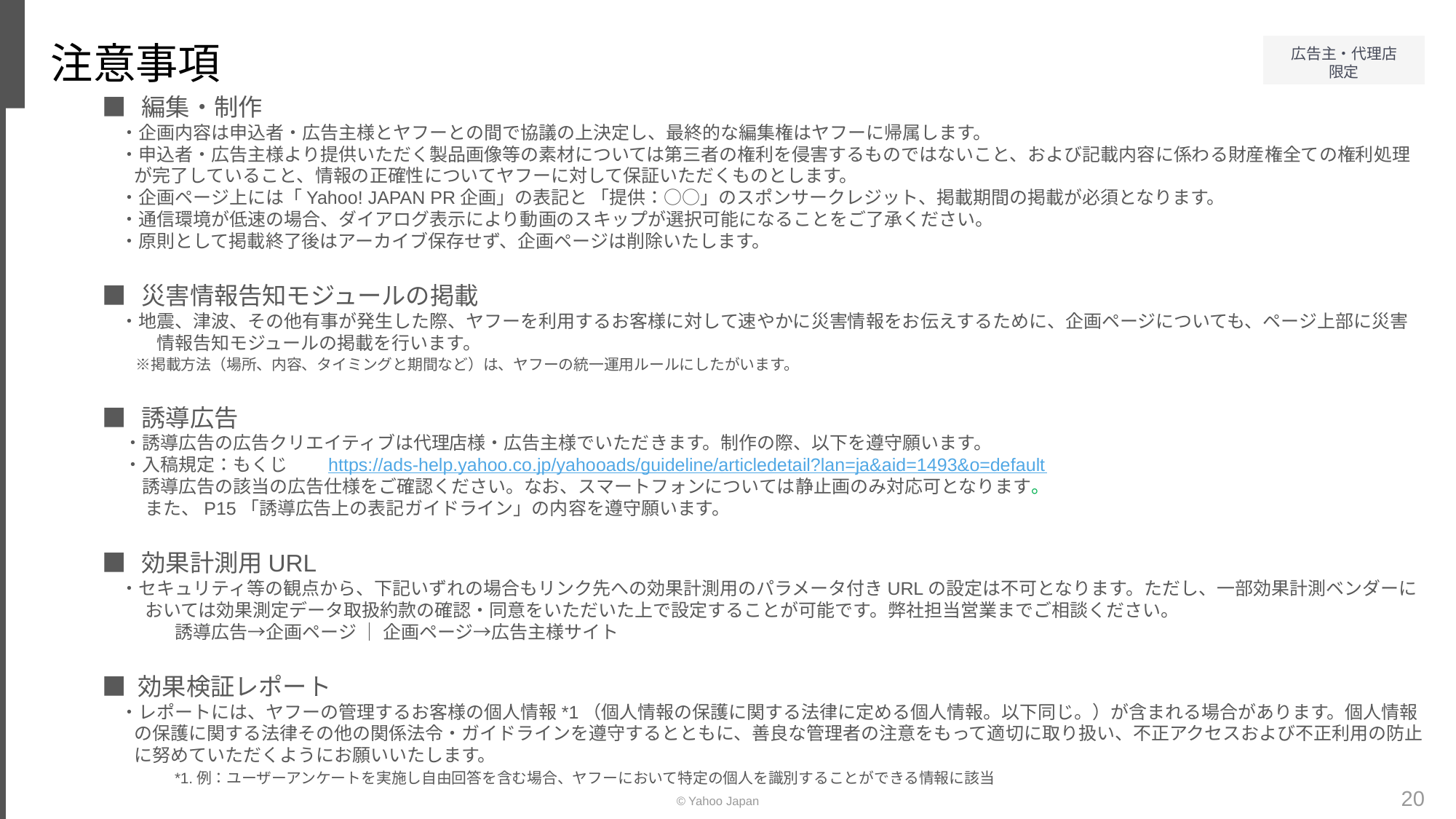

注意事項
■　編集・制作
　・企画内容は申込者・広告主様とヤフーとの間で協議の上決定し、最終的な編集権はヤフーに帰属します。
　・申込者・広告主様より提供いただく製品画像等の素材については第三者の権利を侵害するものではないこと、および記載内容に係わる財産権全ての権利処理が完了していること、情報の正確性についてヤフーに対して保証いただくものとします。
　・企画ページ上には「Yahoo! JAPAN PR企画」の表記と 「提供：○○」のスポンサークレジット、掲載期間の掲載が必須となります。
　・通信環境が低速の場合、ダイアログ表示により動画のスキップが選択可能になることをご了承ください。
　・原則として掲載終了後はアーカイブ保存せず、企画ページは削除いたします。

■　災害情報告知モジュールの掲載
　・地震、津波、その他有事が発生した際、ヤフーを利用するお客様に対して速やかに災害情報をお伝えするために、企画ページについても、ページ上部に災害情報告知モジュールの掲載を行います。
　　※掲載方法（場所、内容、タイミングと期間など）は、ヤフーの統一運用ルールにしたがいます。

■　誘導広告
・誘導広告の広告クリエイティブは代理店様・広告主様でいただきます。制作の際、以下を遵守願います。
・入稿規定：もくじ　　https://ads-help.yahoo.co.jp/yahooads/guideline/articledetail?lan=ja&aid=1493&o=default
　誘導広告の該当の広告仕様をご確認ください。なお、スマートフォンについては静止画のみ対応可となります。
また、P15「誘導広告上の表記ガイドライン」の内容を遵守願います。

■　効果計測用URL
　・セキュリティ等の観点から、下記いずれの場合もリンク先への効果計測用のパラメータ付きURLの設定は不可となります。ただし、一部効果計測ベンダーにおいては効果測定データ取扱約款の確認・同意をいただいた上で設定することが可能です。弊社担当営業までご相談ください。
　　　　誘導広告→企画ページ ｜ 企画ページ→広告主様サイト

■ 効果検証レポート
　・レポートには、ヤフーの管理するお客様の個人情報*1（個人情報の保護に関する法律に定める個人情報。以下同じ。）が含まれる場合があります。個人情報の保護に関する法律その他の関係法令・ガイドラインを遵守するとともに、善良な管理者の注意をもって適切に取り扱い、不正アクセスおよび不正利用の防止に努めていただくようにお願いいたします。
　　*1.例：ユーザーアンケートを実施し自由回答を含む場合、ヤフーにおいて特定の個人を識別することができる情報に該当
掲載開始
20